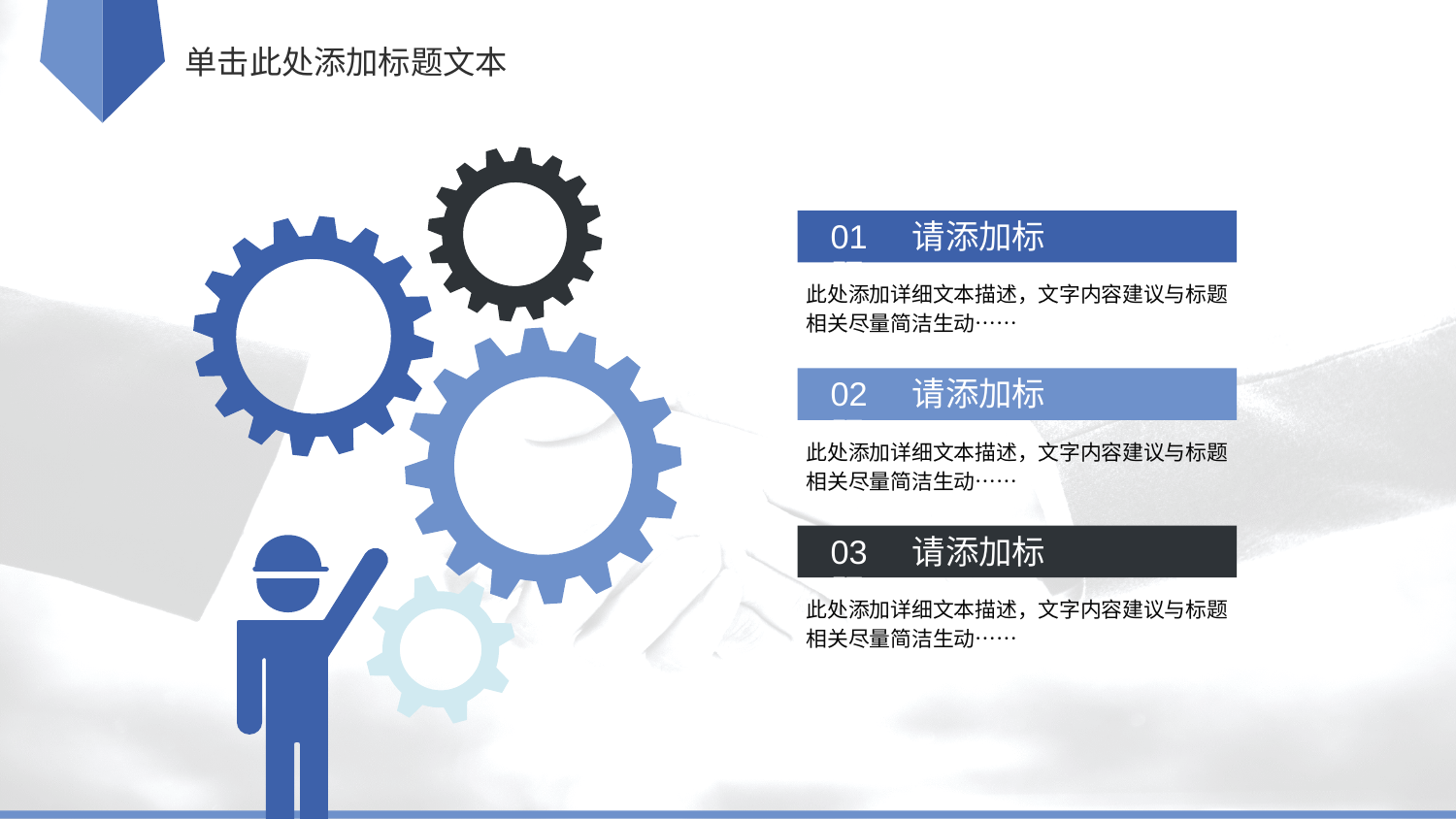

0
1
单击此处添加标题文本

03
01    请添加标题

此处添加详细文本描述，文字内容建议与标题相关尽量简洁生动……
01

02    请添加标题

02
此处添加详细文本描述，文字内容建议与标题相关尽量简洁生动……
03    请添加标题

此处添加详细文本描述，文字内容建议与标题相关尽量简洁生动……